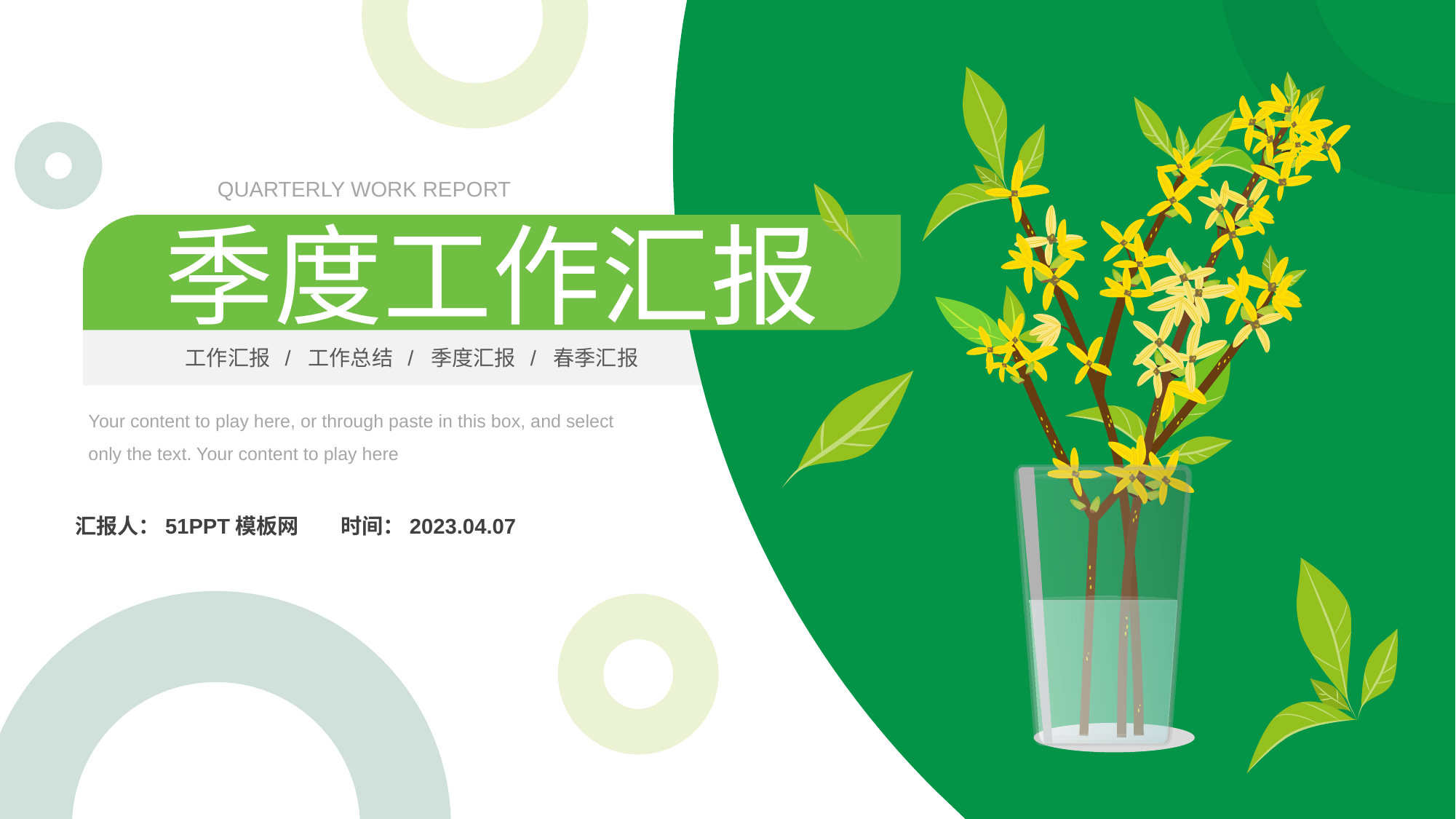

QUARTERLY WORK REPORT

季度工作汇报

工作汇报  /  工作总结  /  季度汇报  /  春季汇报

Your content to play here, or through paste in this box, and select only the text. Your content to play here
汇报人：51PPT模板网
时间：2023.04.07